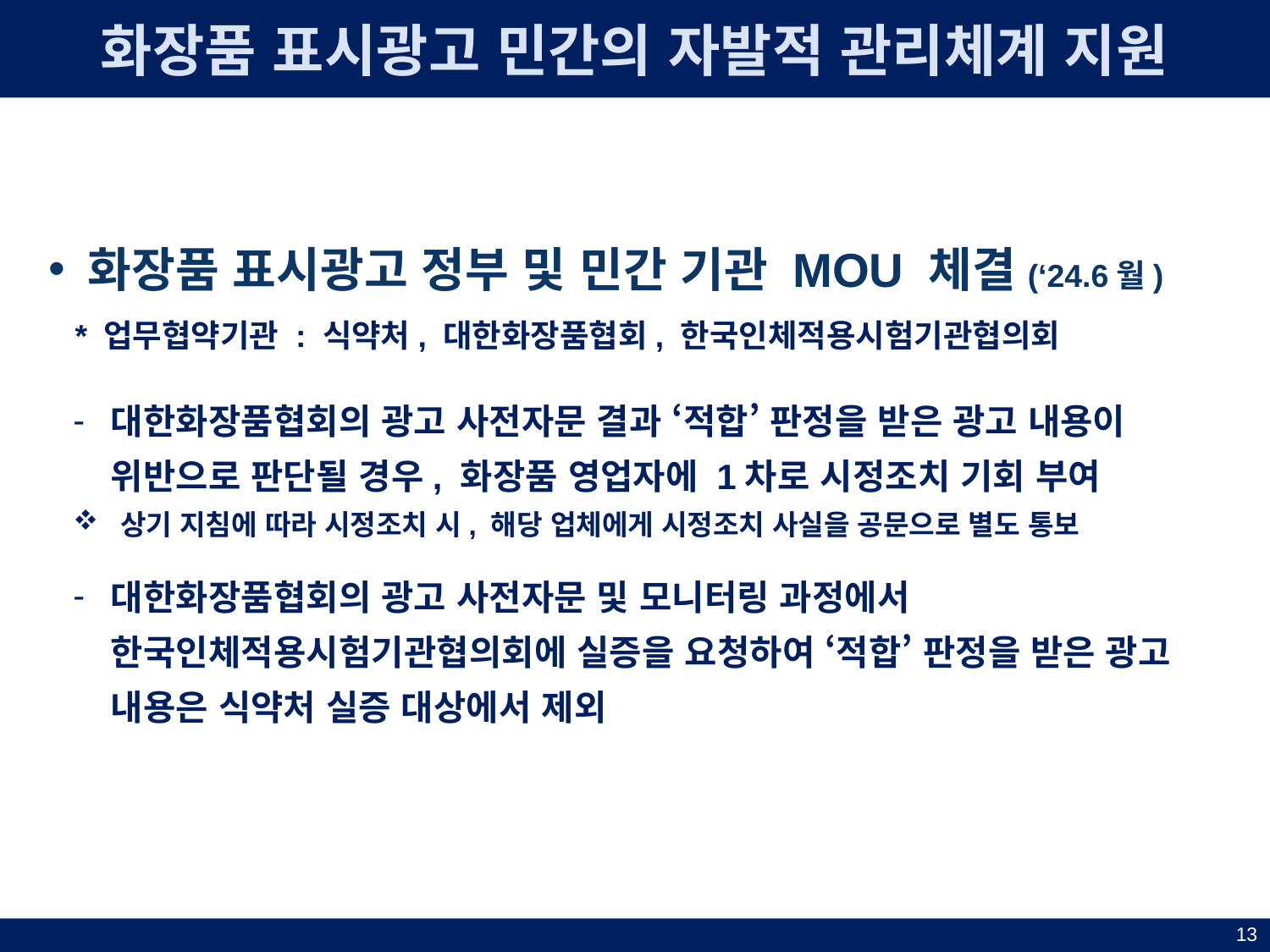

화장품 표시광고 민간의 자발적 관리체계 지원
화장품 표시광고 정부 및 민간 기관 MOU 체결(‘24.6월)
   * 업무협약기관 : 식약처, 대한화장품협회, 한국인체적용시험기관협의회

대한화장품협회의 광고 사전자문 결과 ‘적합’ 판정을 받은 광고 내용이  위반으로 판단될 경우, 화장품 영업자에 1차로 시정조치 기회 부여
상기 지침에 따라 시정조치 시, 해당 업체에게 시정조치 사실을 공문으로 별도 통보

대한화장품협회의 광고 사전자문 및 모니터링 과정에서 한국인체적용시험기관협의회에 실증을 요청하여 ‘적합’ 판정을 받은 광고 내용은 식약처 실증 대상에서 제외
13